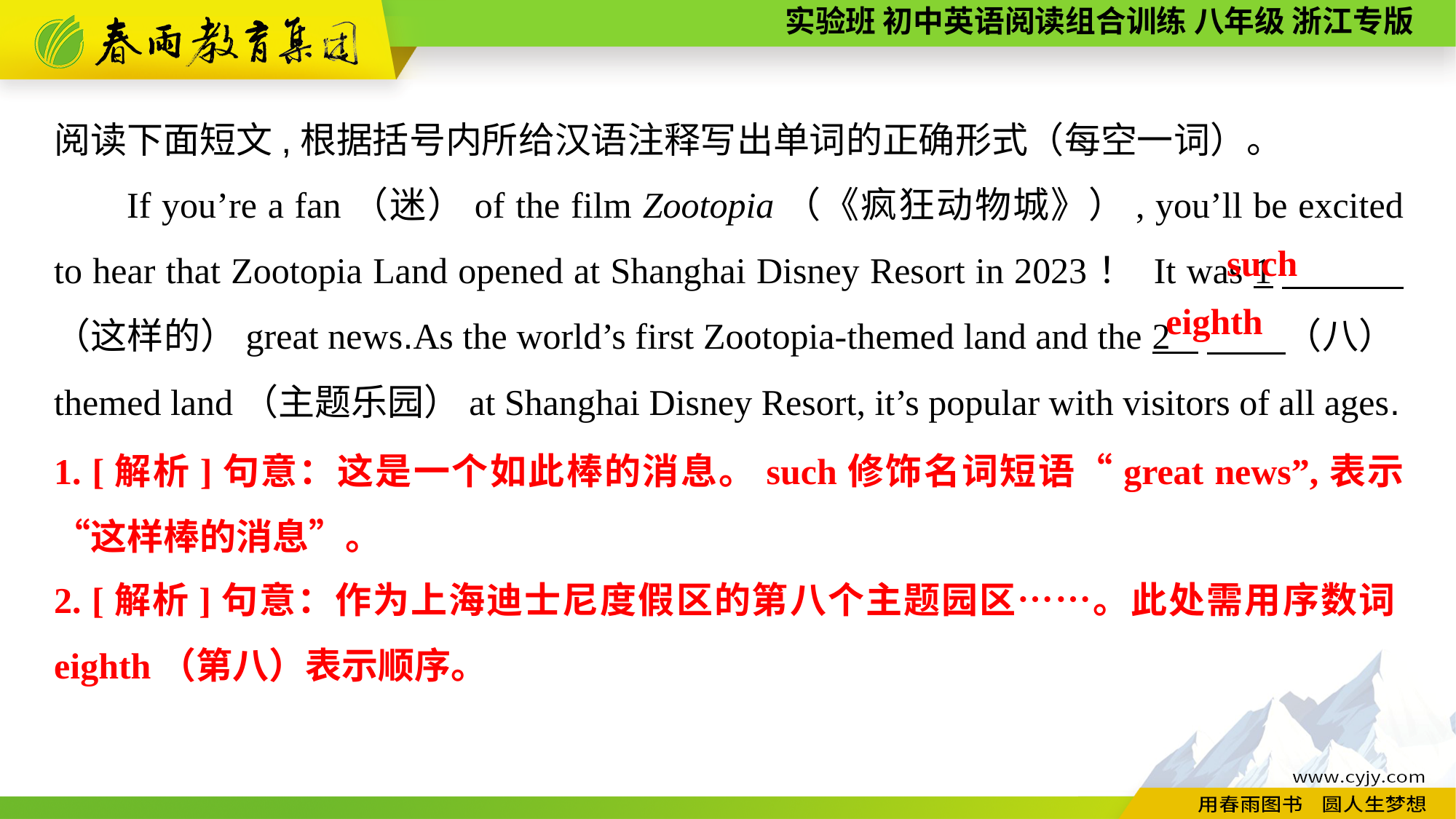

阅读下面短文,根据括号内所给汉语注释写出单词的正确形式（每空一词）。
If you’re a fan（迷）of the film Zootopia（《疯狂动物城》）, you’ll be excited to hear that Zootopia Land opened at Shanghai Disney Resort in 2023！ It was 1　          （这样的）great news.As the world’s first Zootopia-themed land and the 2   　     （八）themed land（主题乐园）at Shanghai Disney Resort, it’s popular with visitors of all ages.
such
eighth
1. [解析]句意：这是一个如此棒的消息。such修饰名词短语“great news”,表示“这样棒的消息”。
2. [解析]句意：作为上海迪士尼度假区的第八个主题园区……。此处需用序数词eighth（第八）表示顺序。